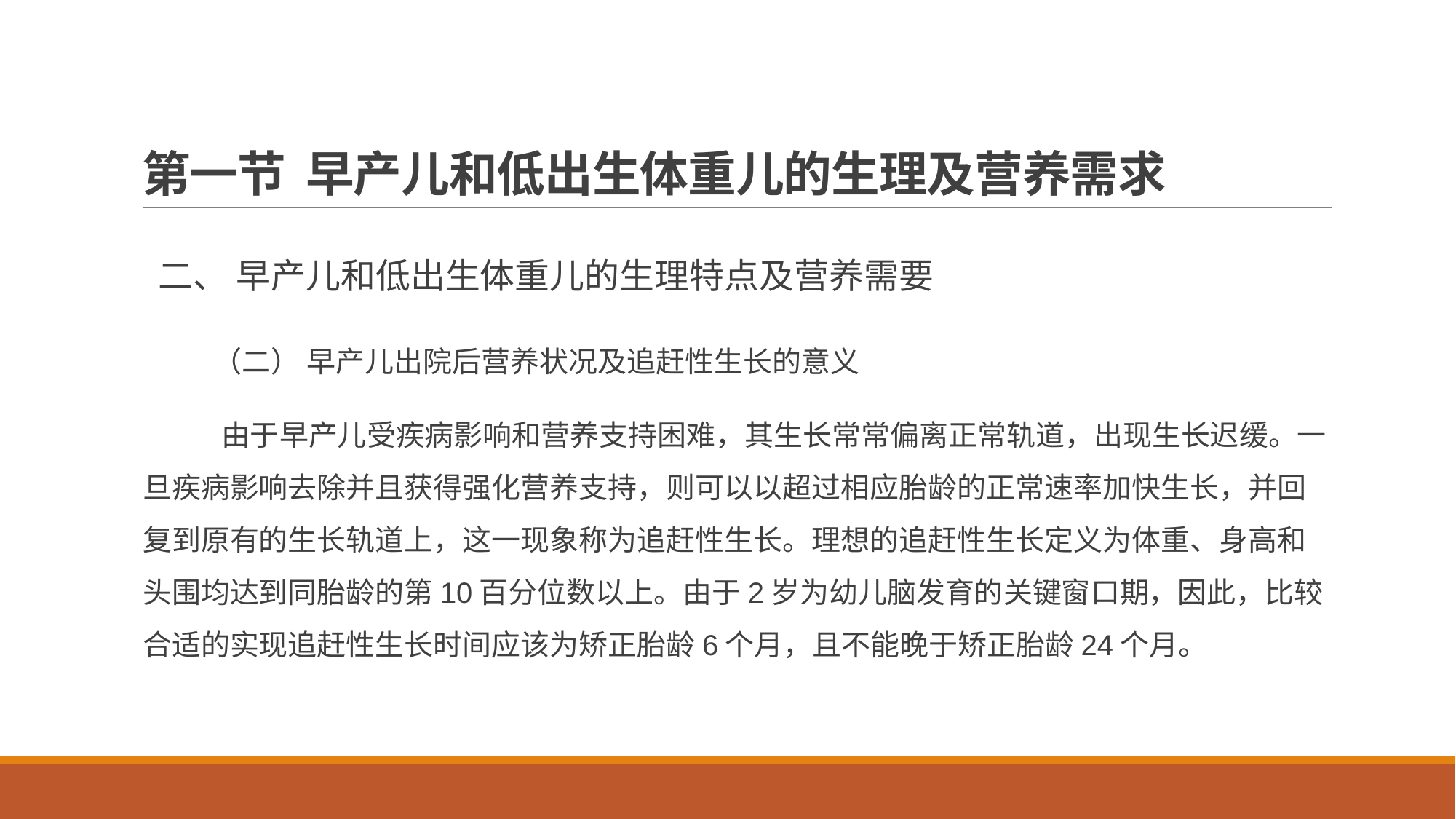

# 第一节  早产儿和低出生体重儿的生理及营养需求
 二、 早产儿和低出生体重儿的生理特点及营养需要
        （二） 早产儿出院后营养状况及追赶性生长的意义
           由于早产儿受疾病影响和营养支持困难，其生长常常偏离正常轨道，出现生长迟缓。一旦疾病影响去除并且获得强化营养支持，则可以以超过相应胎龄的正常速率加快生长，并回复到原有的生长轨道上，这一现象称为追赶性生长。理想的追赶性生长定义为体重、身高和头围均达到同胎龄的第10百分位数以上。由于2岁为幼儿脑发育的关键窗口期，因此，比较合适的实现追赶性生长时间应该为矫正胎龄6个月，且不能晚于矫正胎龄24个月。